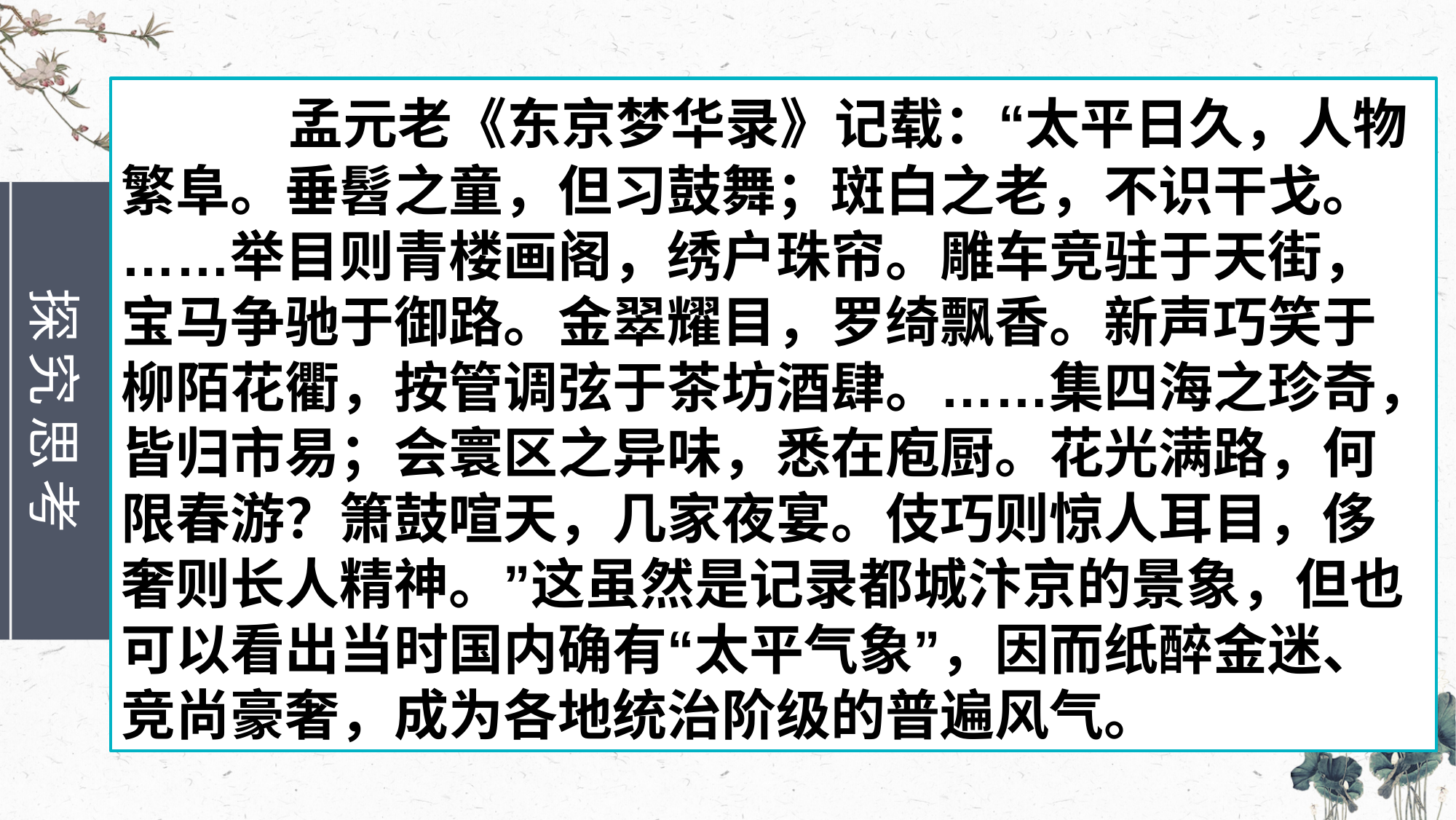

孟元老《东京梦华录》记载：“太平日久，人物繁阜。垂髫之童，但习鼓舞；斑白之老，不识干戈。……举目则青楼画阁，绣户珠帘。雕车竞驻于天街，宝马争驰于御路。金翠耀目，罗绮飘香。新声巧笑于柳陌花衢，按管调弦于茶坊酒肆。……集四海之珍奇，皆归市易；会寰区之异味，悉在庖厨。花光满路，何限春游？箫鼓喧天，几家夜宴。伎巧则惊人耳目，侈奢则长人精神。”这虽然是记录都城汴京的景象，但也可以看出当时国内确有“太平气象”，因而纸醉金迷、竞尚豪奢，成为各地统治阶级的普遍风气。
探究思考